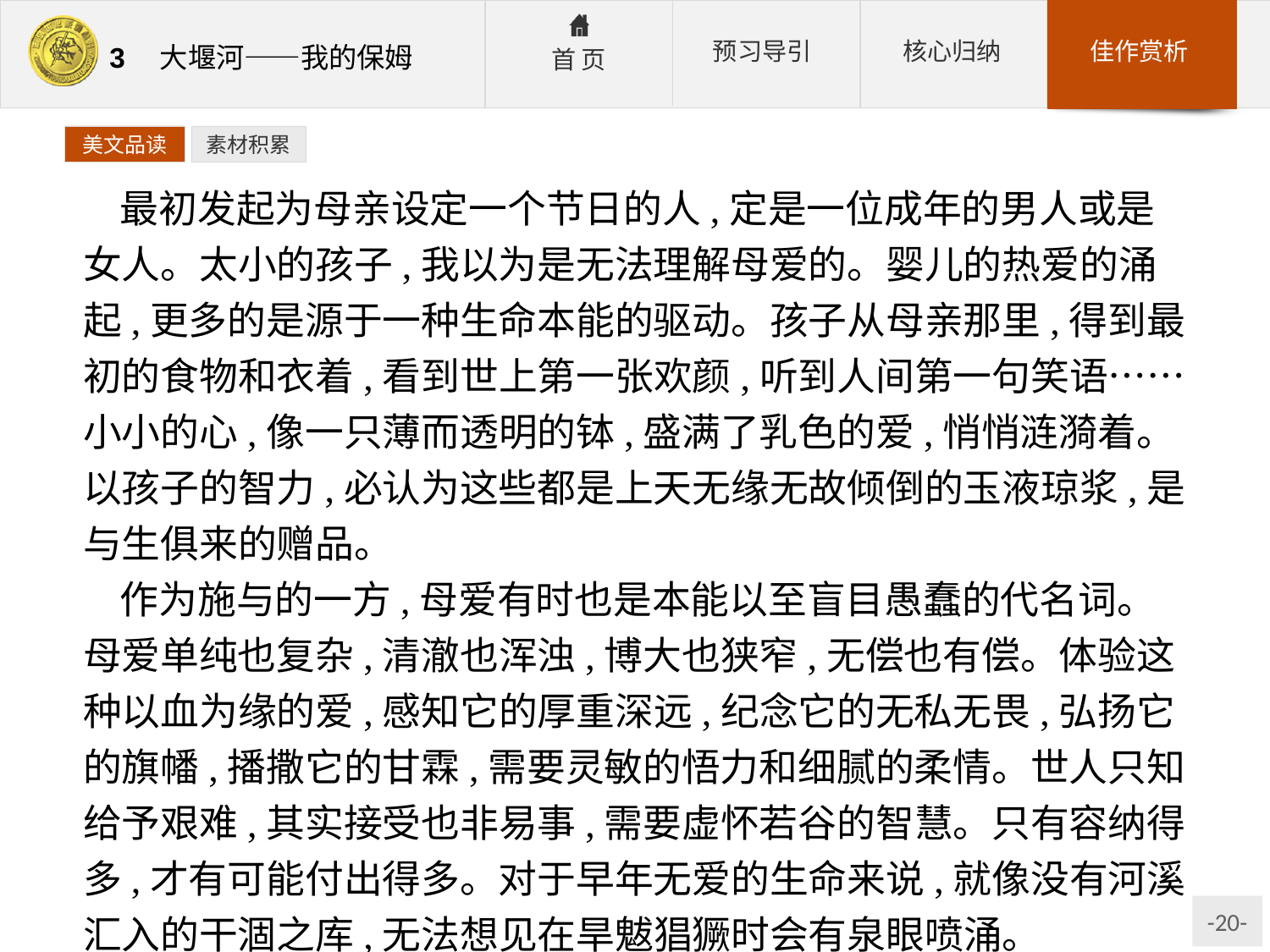

美文品读
素材积累
最初发起为母亲设定一个节日的人,定是一位成年的男人或是女人。太小的孩子,我以为是无法理解母爱的。婴儿的热爱的涌起,更多的是源于一种生命本能的驱动。孩子从母亲那里,得到最初的食物和衣着,看到世上第一张欢颜,听到人间第一句笑语……小小的心,像一只薄而透明的钵,盛满了乳色的爱,悄悄涟漪着。以孩子的智力,必认为这些都是上天无缘无故倾倒的玉液琼浆,是与生俱来的赠品。
作为施与的一方,母爱有时也是本能以至盲目愚蠢的代名词。母爱单纯也复杂,清澈也浑浊,博大也狭窄,无偿也有偿。体验这种以血为缘的爱,感知它的厚重深远,纪念它的无私无畏,弘扬它的旗幡,播撒它的甘霖,需要灵敏的悟力和细腻的柔情。世人只知给予艰难,其实接受也非易事,需要虚怀若谷的智慧。只有容纳得多,才有可能付出得多。对于早年无爱的生命来说,就像没有河溪汇入的干涸之库,无法想见在旱魃猖獗时会有泉眼喷涌。